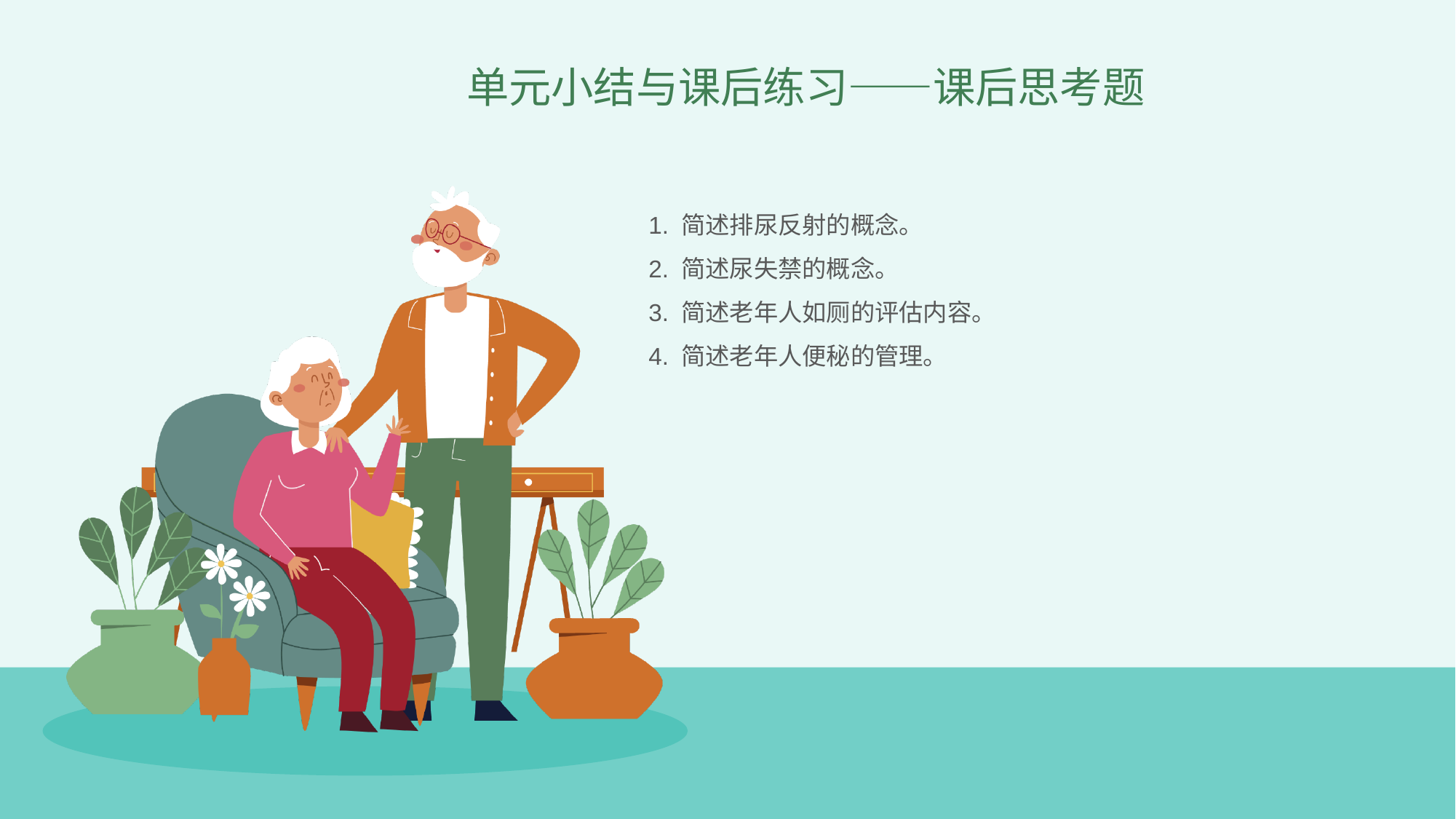

单元小结与课后练习——课后思考题
1. 简述排尿反射的概念。
2. 简述尿失禁的概念。
3. 简述老年人如厕的评估内容。
4. 简述老年人便秘的管理。